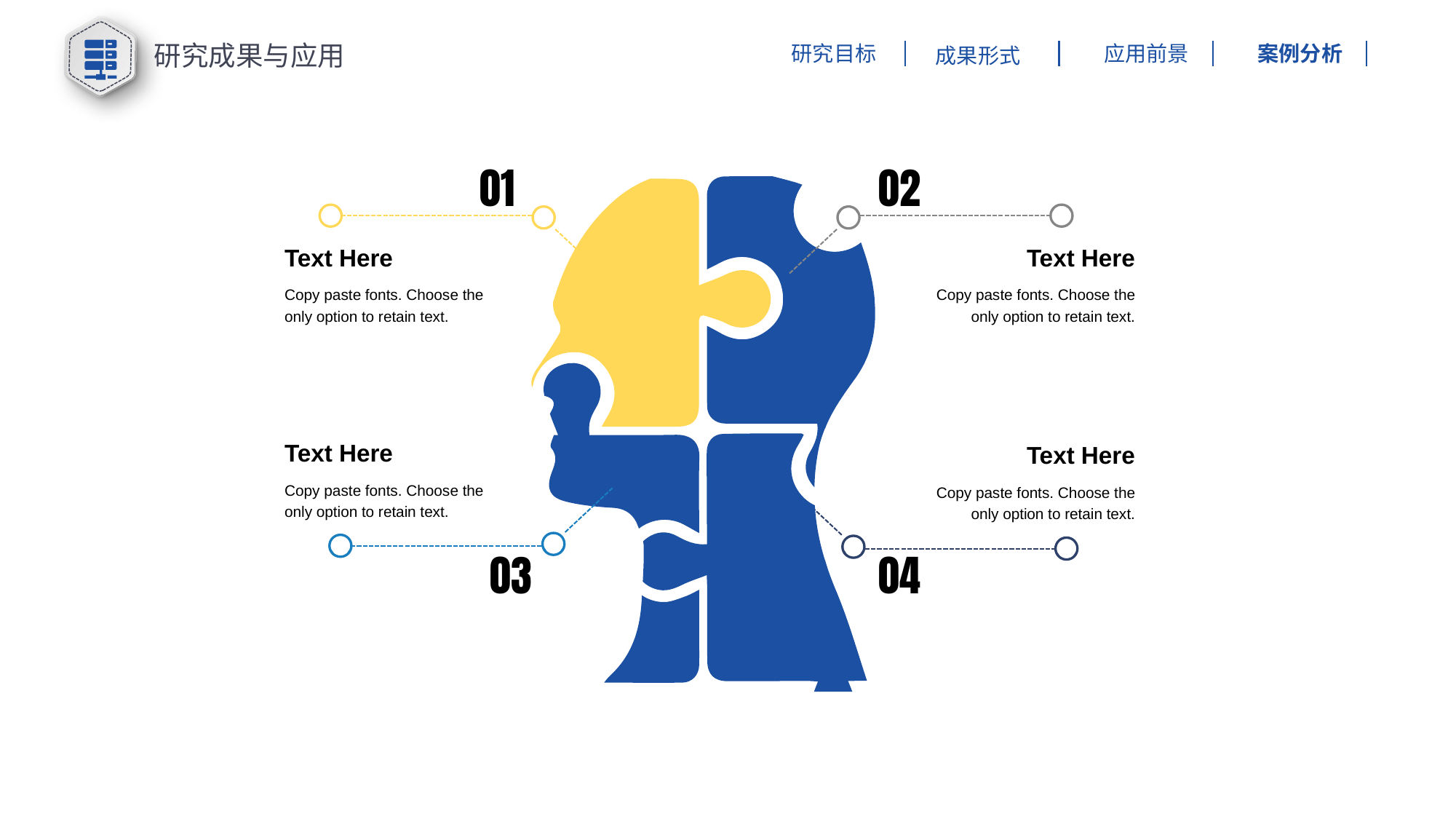

研究成果与应用
应用前景
案例分析
研究目标
成果形式

01
02

Text Here
Copy paste fonts. Choose the only option to retain text.
Text Here
Copy paste fonts. Choose the only option to retain text.

Text Here
Copy paste fonts. Choose the only option to retain text.

Text Here
Copy paste fonts. Choose the only option to retain text.

03
04